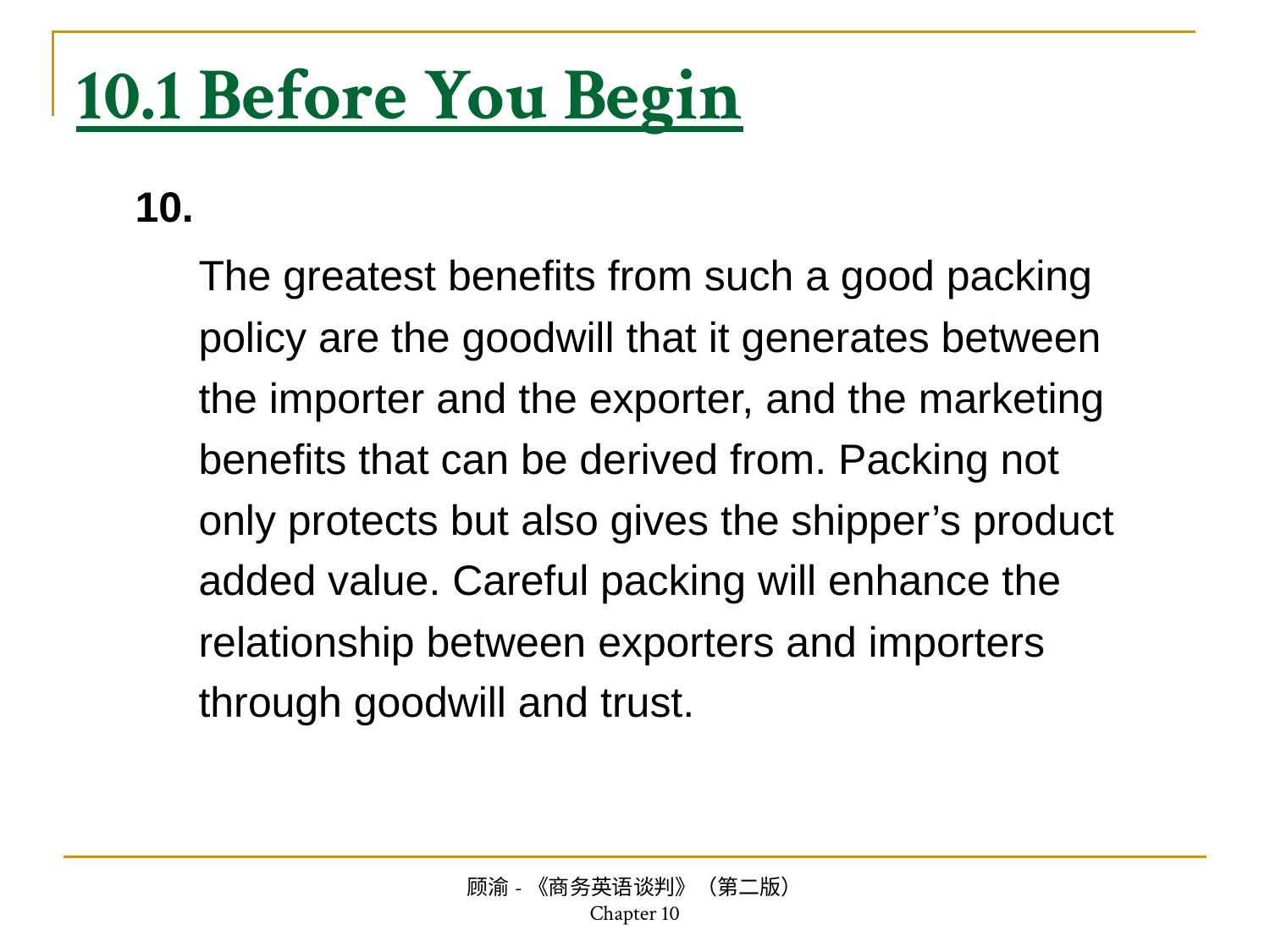

# 10.1 Before You Begin
10.
The greatest benefits from such a good packing policy are the goodwill that it generates between the importer and the exporter, and the marketing benefits that can be derived from. Packing not only protects but also gives the shipper’s product added value. Careful packing will enhance the relationship between exporters and importers through goodwill and trust.

17
顾渝-《商务英语谈判》（第二版） Chapter 10